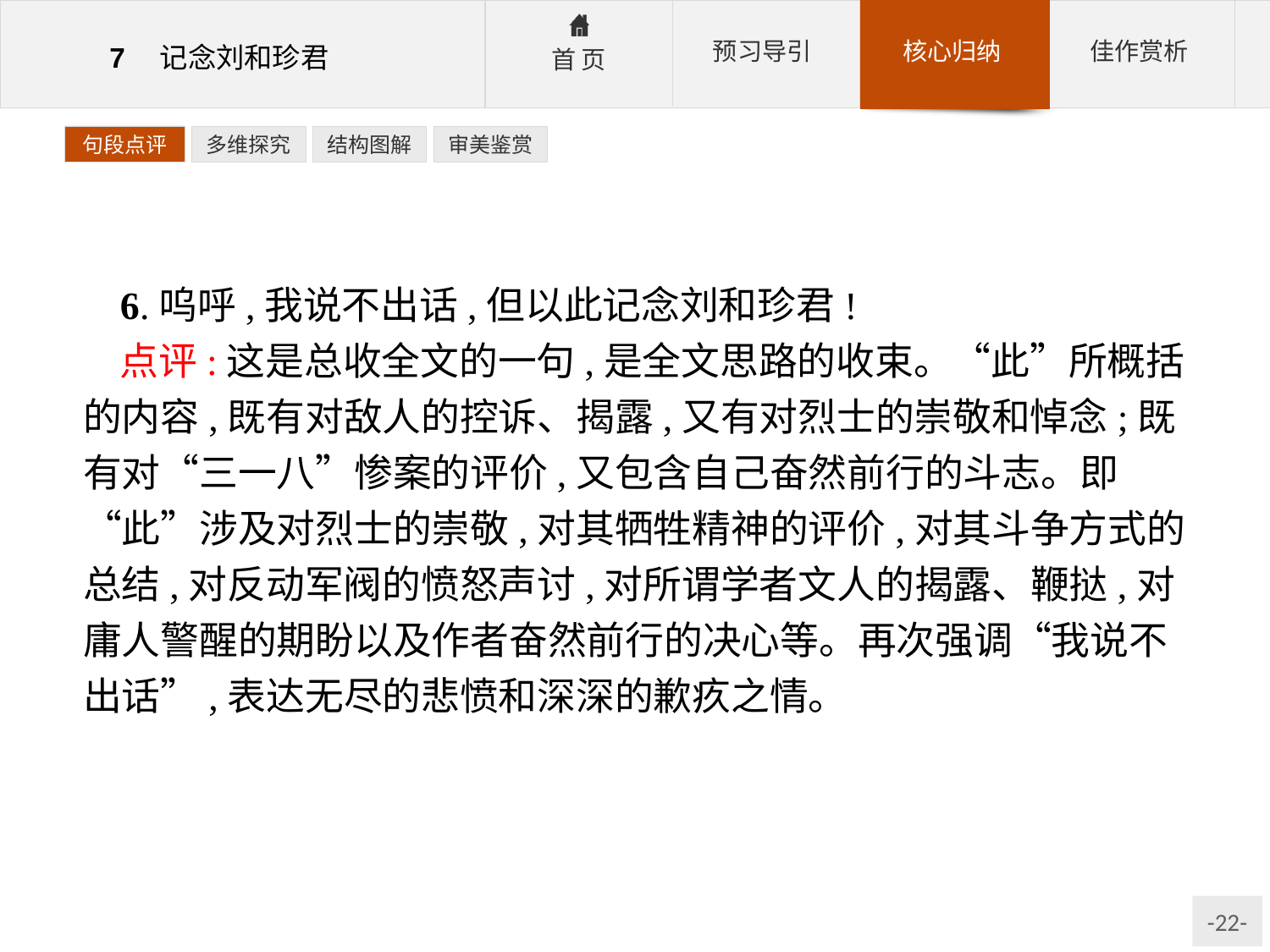

句段点评
多维探究
结构图解
审美鉴赏
6.呜呼,我说不出话,但以此记念刘和珍君!
点评:这是总收全文的一句,是全文思路的收束。“此”所概括的内容,既有对敌人的控诉、揭露,又有对烈士的崇敬和悼念;既有对“三一八”惨案的评价,又包含自己奋然前行的斗志。即“此”涉及对烈士的崇敬,对其牺牲精神的评价,对其斗争方式的总结,对反动军阀的愤怒声讨,对所谓学者文人的揭露、鞭挞,对庸人警醒的期盼以及作者奋然前行的决心等。再次强调“我说不出话”,表达无尽的悲愤和深深的歉疚之情。